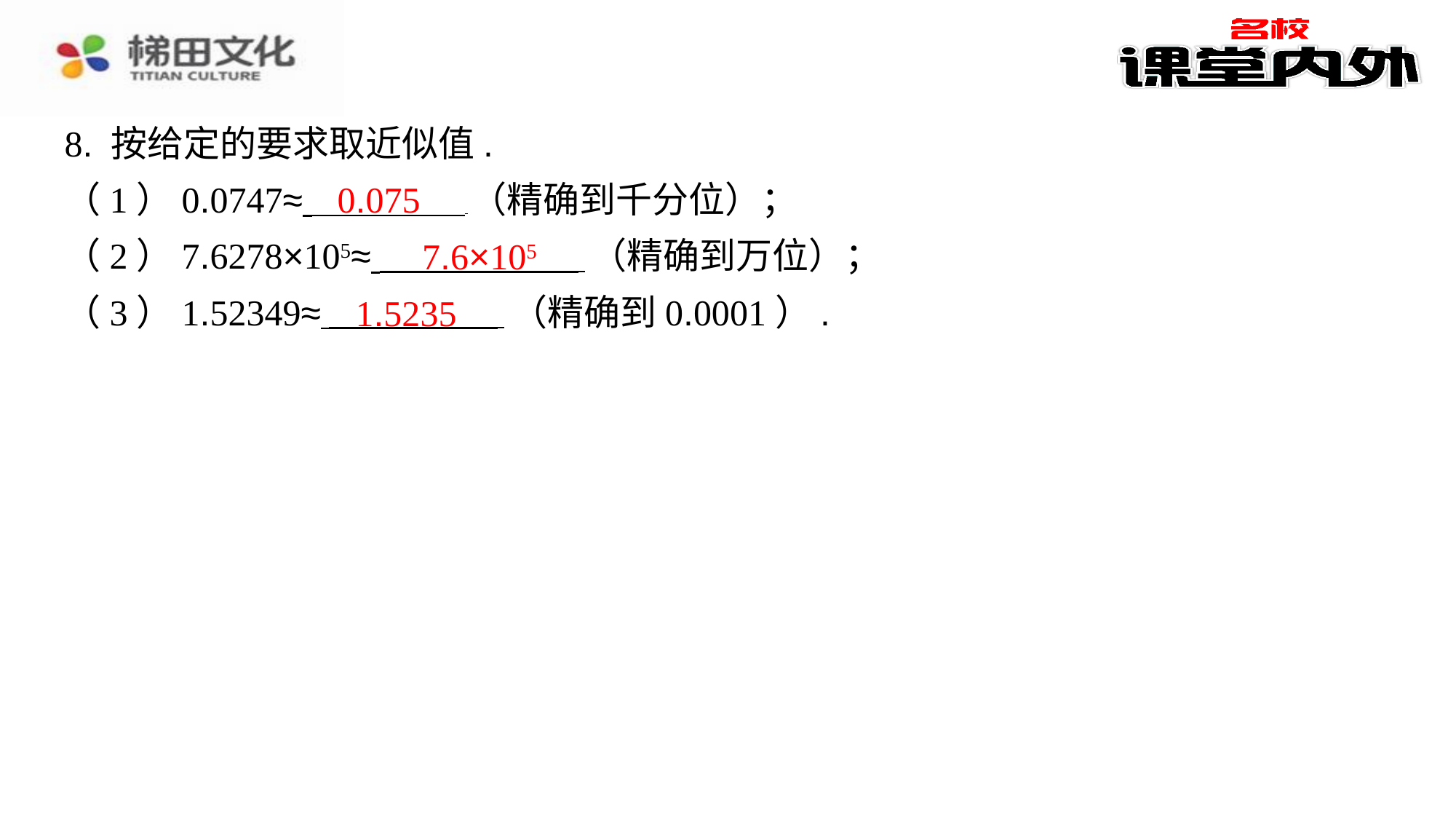

8. 按给定的要求取近似值.
（1）0.0747≈                      （精确到千分位）；
（2）7.6278×105≈                            （精确到万位）；
（3）1.52349≈                        （精确到0.0001）.
0.075
7.6×105
1.5235